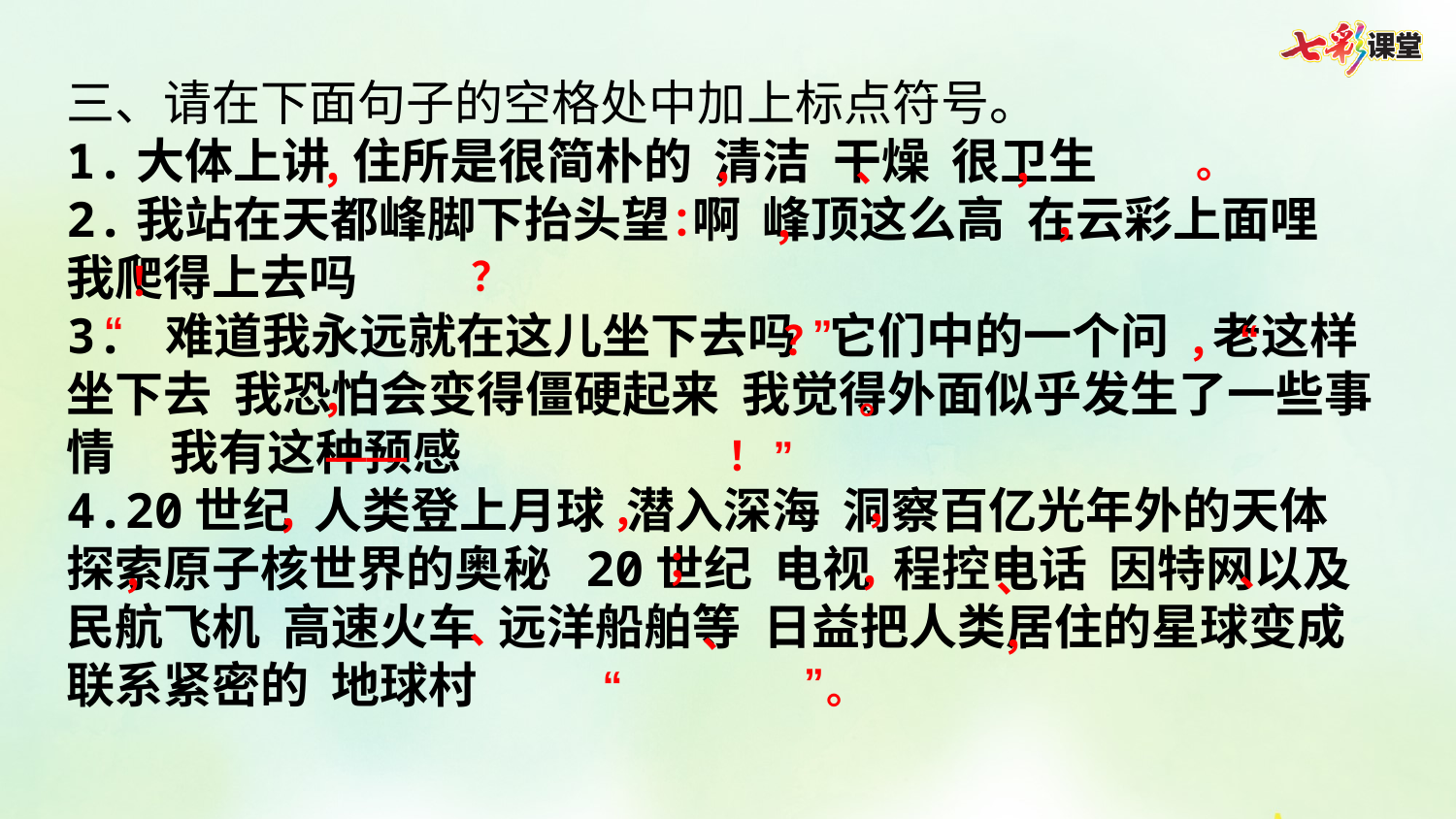

三、请在下面句子的空格处中加上标点符号。
1.大体上讲  住所是很简朴的  清洁  干燥  很卫生
2.我站在天都峰脚下抬头望  啊  峰顶这么高  在云彩上面哩  我爬得上去吗
3. 难道我永远就在这儿坐下去吗   它们中的一个问    老这样坐下去  我恐怕会变得僵硬起来  我觉得外面似乎发生了一些事情     我有这种预感
4.20世纪  人类登上月球  潜入深海  洞察百亿光年外的天体  探索原子核世界的奥秘  20世纪  电视  程控电话  因特网以及民航飞机  高速火车  远洋船舶等  日益把人类居住的星球变成联系紧密的  地球村
。
，
、
，
，
：
，
，
？
！
“
”
“
？
，
，
。
”
！
——
，
，
，
；
，
、
，
、
、
、
，
”
“
。